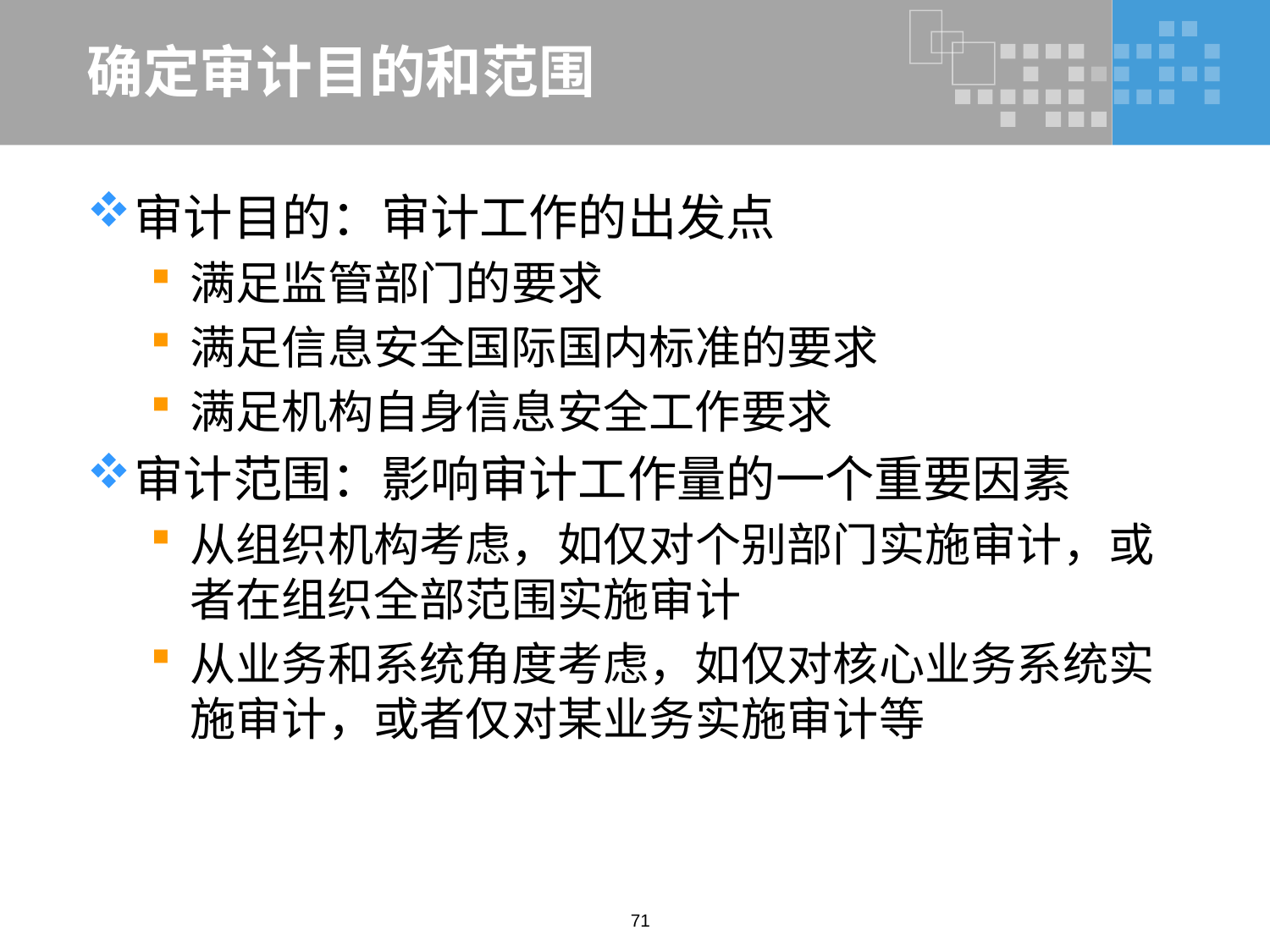

# 确定审计目的和范围
审计目的：审计工作的出发点
满足监管部门的要求
满足信息安全国际国内标准的要求
满足机构自身信息安全工作要求
审计范围：影响审计工作量的一个重要因素
从组织机构考虑，如仅对个别部门实施审计，或者在组织全部范围实施审计
从业务和系统角度考虑，如仅对核心业务系统实施审计，或者仅对某业务实施审计等

71